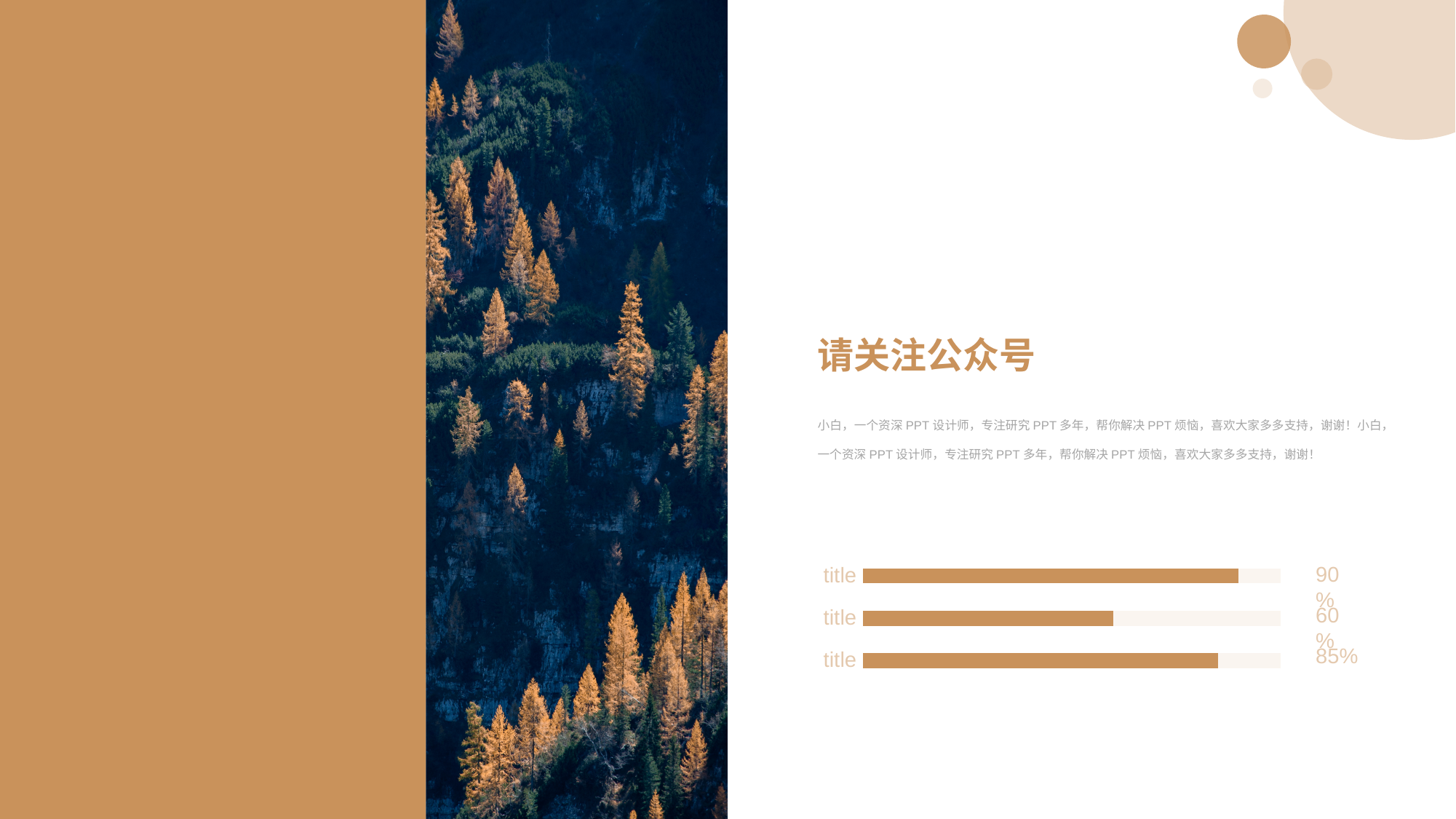

请关注公众号
小白，一个资深PPT设计师，专注研究PPT多年，帮你解决PPT烦恼，喜欢大家多多支持，谢谢！小白，一个资深PPT设计师，专注研究PPT多年，帮你解决PPT烦恼，喜欢大家多多支持，谢谢！

### Chart

| Category | 系列 1 | 系列 2 |
|---|---|---|
| 类别 1 | 1.0 | 0.85 |
| 类别 2 | 1.0 | 0.6 |
| 类别 3 | 1.0 | 0.9 |
Enter the text content directly here, change the method: directly select all the text, enter a new text can replace the change, the text format will not change.

90%
title
60%
title
85%
title